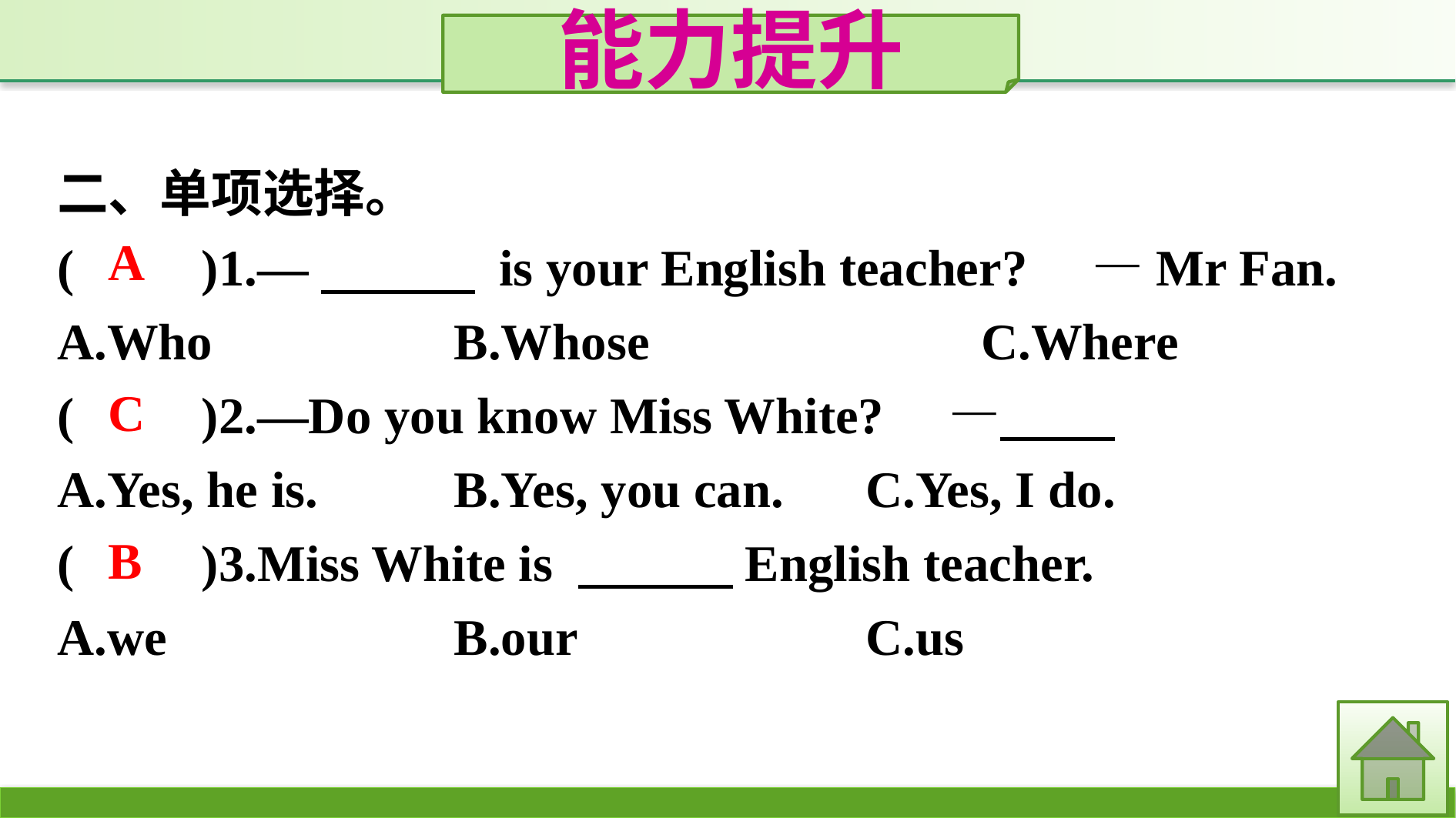

能力提升
二、单项选择。
(　　)1.—　　　 is your English teacher?　—Mr Fan.
A.Who　　　　	B.Whose　　　　	C.Where
(　　)2.—Do you know Miss White?　—
A.Yes, he is. 	B.Yes, you can. 	C.Yes, I do.
(　　)3.Miss White is 　　　English teacher.
A.we			B.our				C.us
A
C
B